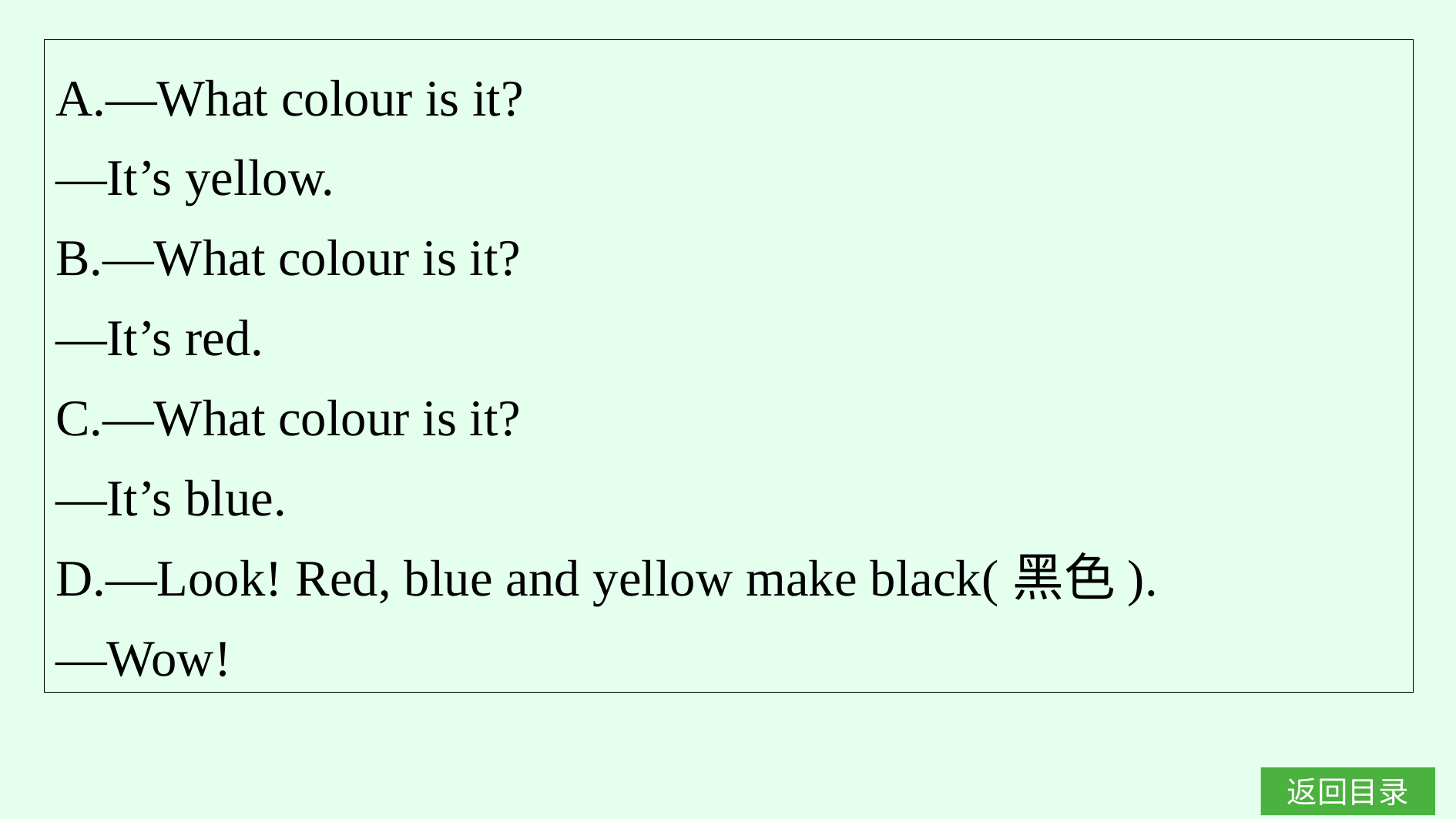

A.—What colour is it?
—It’s yellow.
B.—What colour is it?
—It’s red.
C.—What colour is it?
—It’s blue.
D.—Look! Red, blue and yellow make black(黑色).
—Wow!